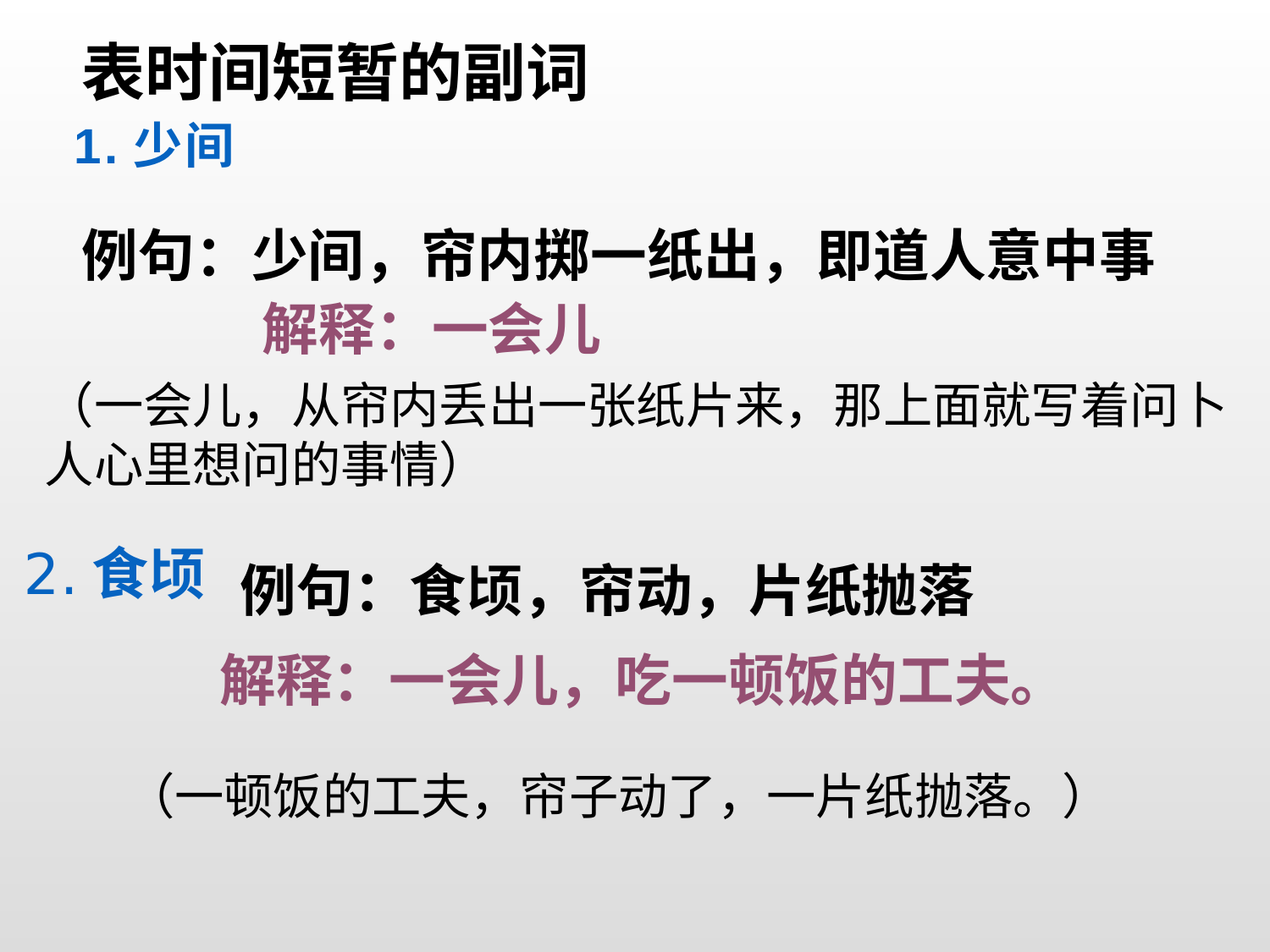

表时间短暂的副词
1.少间
例句：少间，帘内掷一纸出，即道人意中事
解释：一会儿
（一会儿，从帘内丢出一张纸片来，那上面就写着问卜人心里想问的事情）
2.食顷
例句：食顷，帘动，片纸抛落
解释：一会儿，吃一顿饭的工夫。
（一顿饭的工夫，帘子动了，一片纸抛落。）